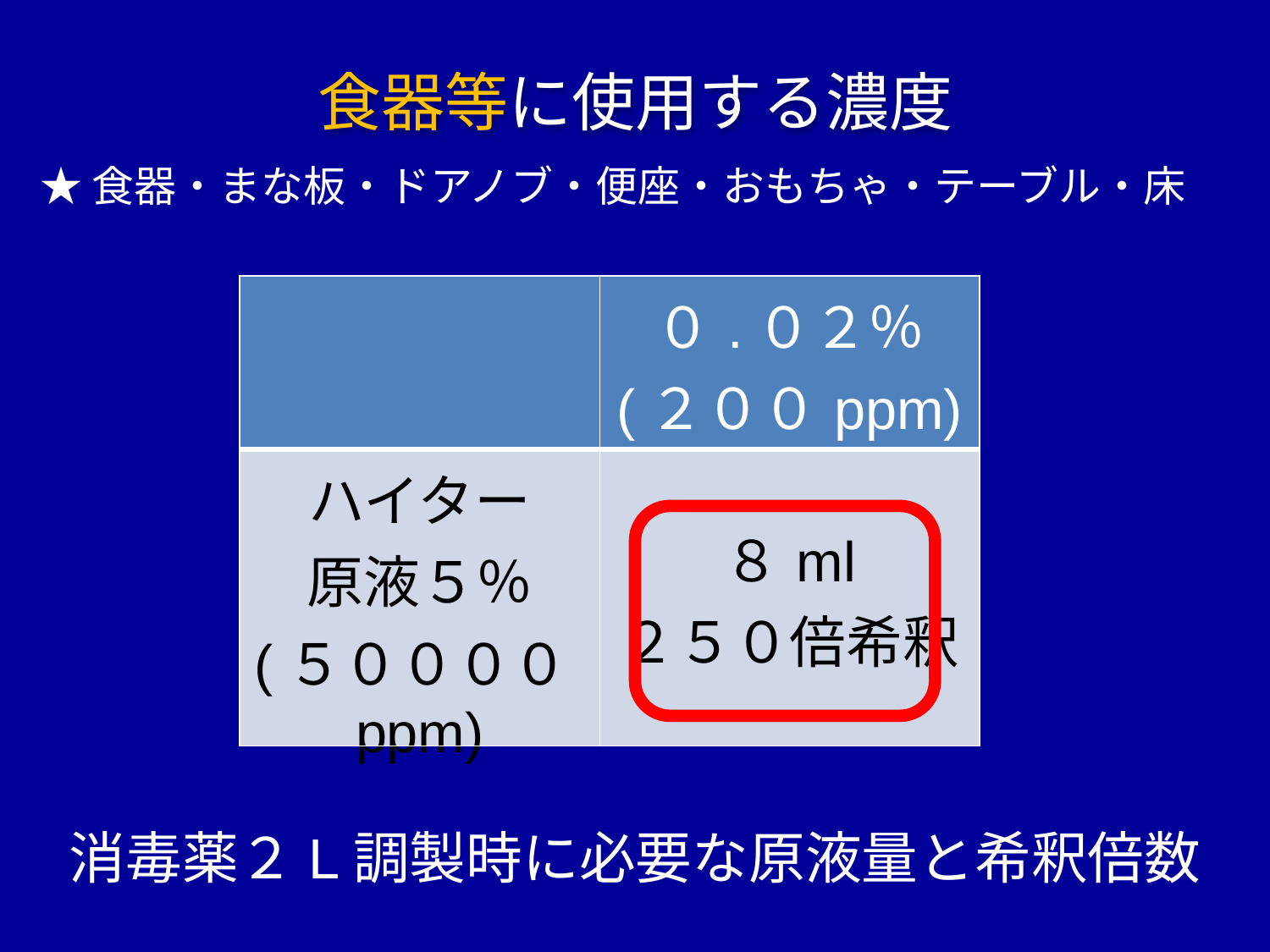

食器等に使用する濃度
　★ 食器・まな板・ドアノブ・便座・おもちゃ・テーブル・床
|  | ０.０２％ (２００ppm) |
| --- | --- |
| ハイター 原液５％ (５００００ppm) | ８ml ２５０倍希釈 |

消毒薬２L調製時に必要な原液量と希釈倍数